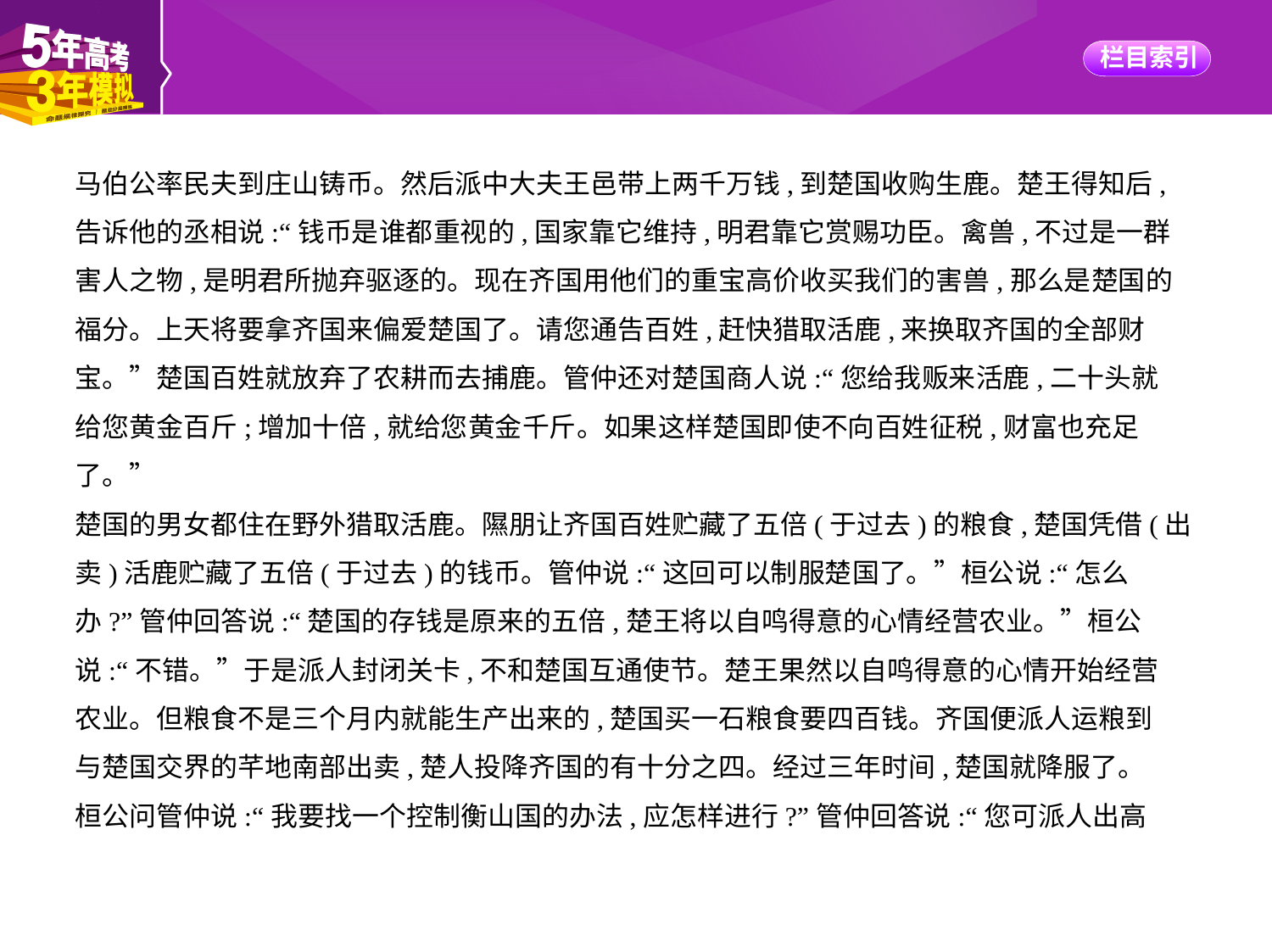

马伯公率民夫到庄山铸币。然后派中大夫王邑带上两千万钱,到楚国收购生鹿。楚王得知后,
告诉他的丞相说:“钱币是谁都重视的,国家靠它维持,明君靠它赏赐功臣。禽兽,不过是一群
害人之物,是明君所抛弃驱逐的。现在齐国用他们的重宝高价收买我们的害兽,那么是楚国的
福分。上天将要拿齐国来偏爱楚国了。请您通告百姓,赶快猎取活鹿,来换取齐国的全部财
宝。”楚国百姓就放弃了农耕而去捕鹿。管仲还对楚国商人说:“您给我贩来活鹿,二十头就
给您黄金百斤;增加十倍,就给您黄金千斤。如果这样楚国即使不向百姓征税,财富也充足
了。”
楚国的男女都住在野外猎取活鹿。隰朋让齐国百姓贮藏了五倍(于过去)的粮食,楚国凭借(出
卖)活鹿贮藏了五倍(于过去)的钱币。管仲说:“这回可以制服楚国了。”桓公说:“怎么
办?”管仲回答说:“楚国的存钱是原来的五倍,楚王将以自鸣得意的心情经营农业。”桓公
说:“不错。”于是派人封闭关卡,不和楚国互通使节。楚王果然以自鸣得意的心情开始经营
农业。但粮食不是三个月内就能生产出来的,楚国买一石粮食要四百钱。齐国便派人运粮到
与楚国交界的芊地南部出卖,楚人投降齐国的有十分之四。经过三年时间,楚国就降服了。
桓公问管仲说:“我要找一个控制衡山国的办法,应怎样进行?”管仲回答说:“您可派人出高